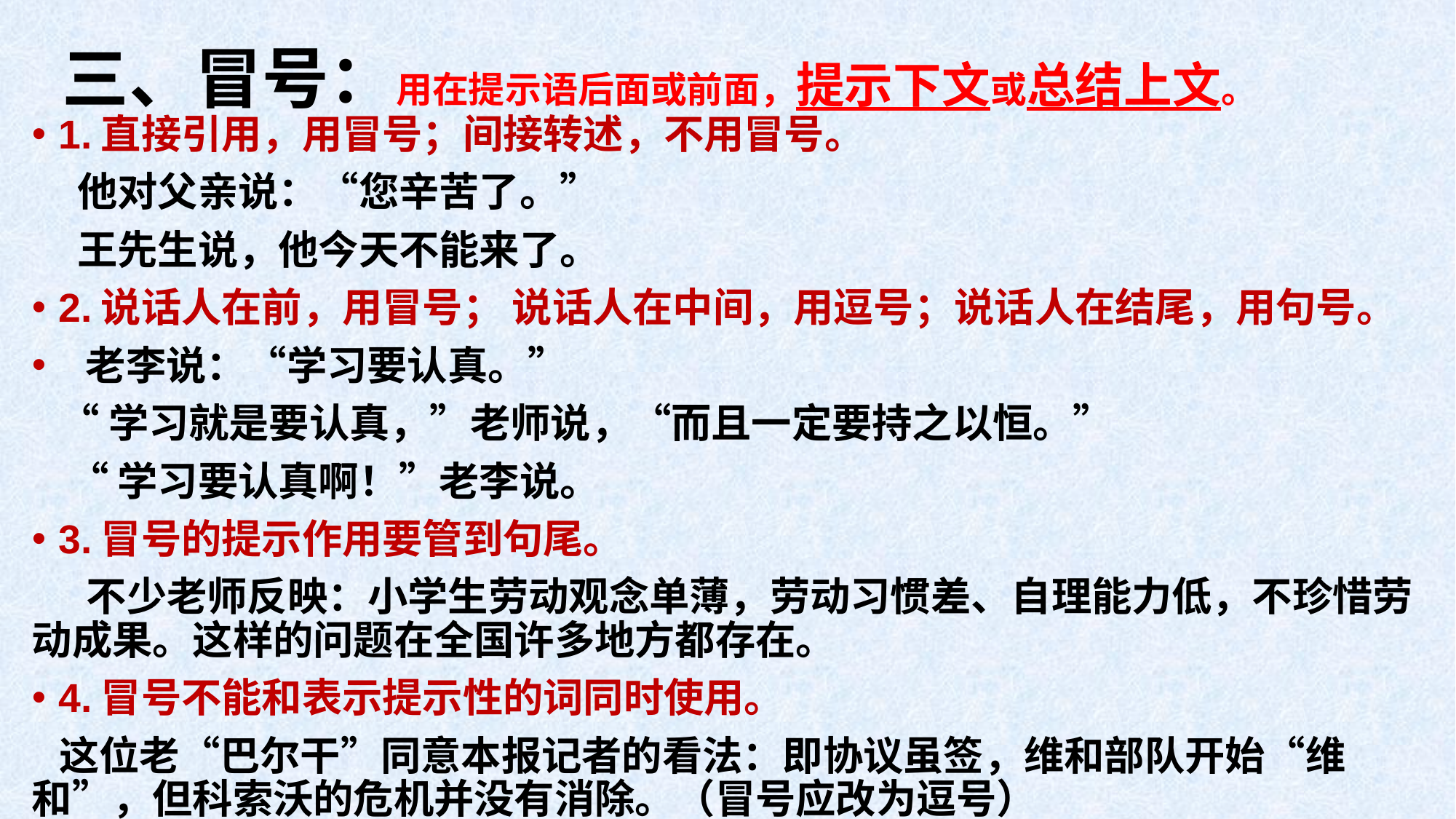

# 三、冒号：用在提示语后面或前面，提示下文或总结上文。
1.直接引用，用冒号；间接转述，不用冒号。
    他对父亲说：“您辛苦了。”
    王先生说，他今天不能来了。
2.说话人在前，用冒号； 说话人在中间，用逗号；说话人在结尾，用句号。
  老李说：“学习要认真。”
   “学习就是要认真，”老师说，“而且一定要持之以恒。”
    “学习要认真啊！”老李说。
3.冒号的提示作用要管到句尾。
     不少老师反映：小学生劳动观念单薄，劳动习惯差、自理能力低，不珍惜劳动成果。这样的问题在全国许多地方都存在。
4.冒号不能和表示提示性的词同时使用。
  这位老“巴尔干”同意本报记者的看法：即协议虽签，维和部队开始“维和”，但科索沃的危机并没有消除。（冒号应改为逗号）